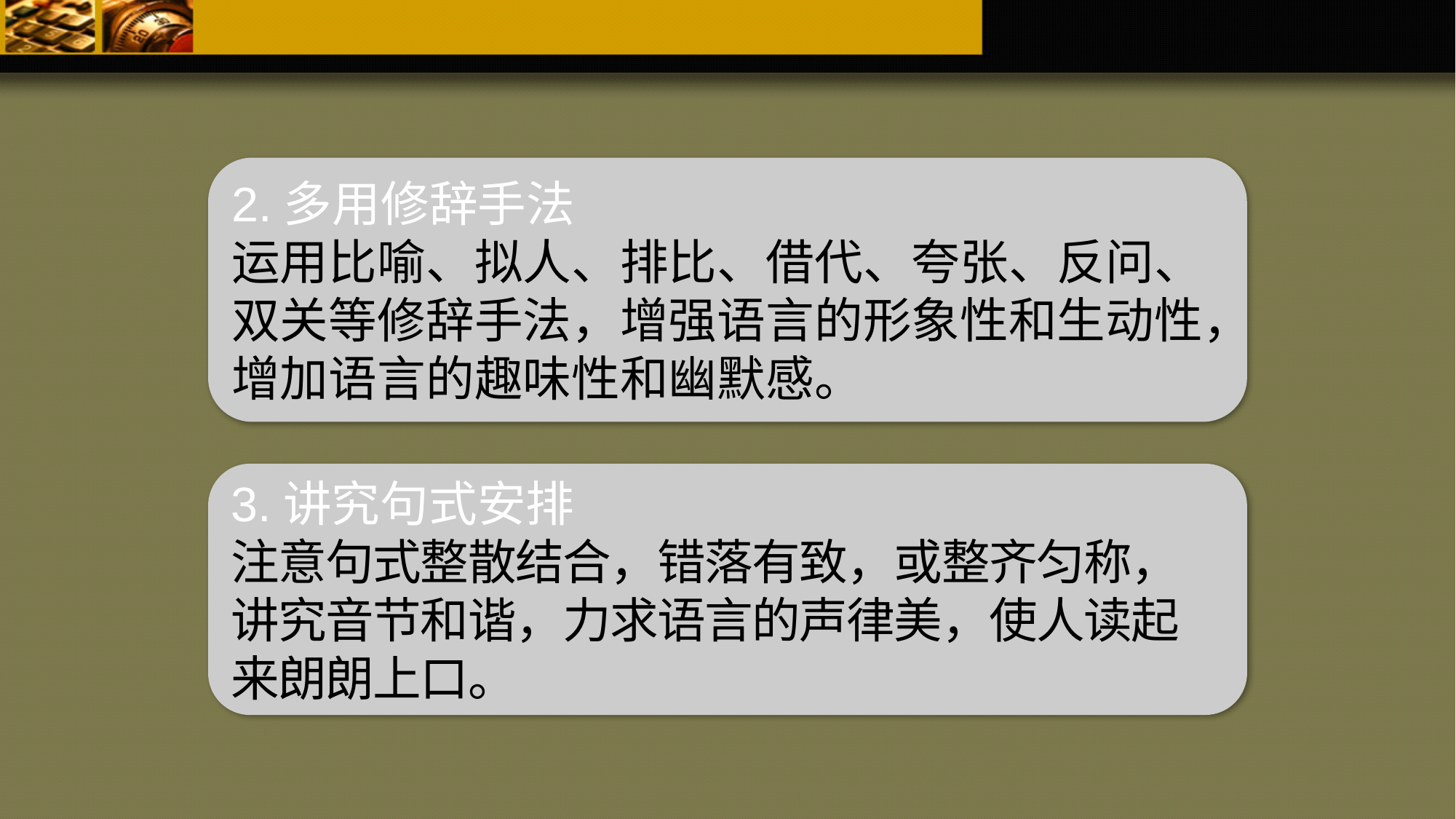

2.多用修辞手法
运用比喻、拟人、排比、借代、夸张、反问、双关等修辞手法，增强语言的形象性和生动性，增加语言的趣味性和幽默感。
3.讲究句式安排
注意句式整散结合，错落有致，或整齐匀称，讲究音节和谐，力求语言的声律美，使人读起来朗朗上口。